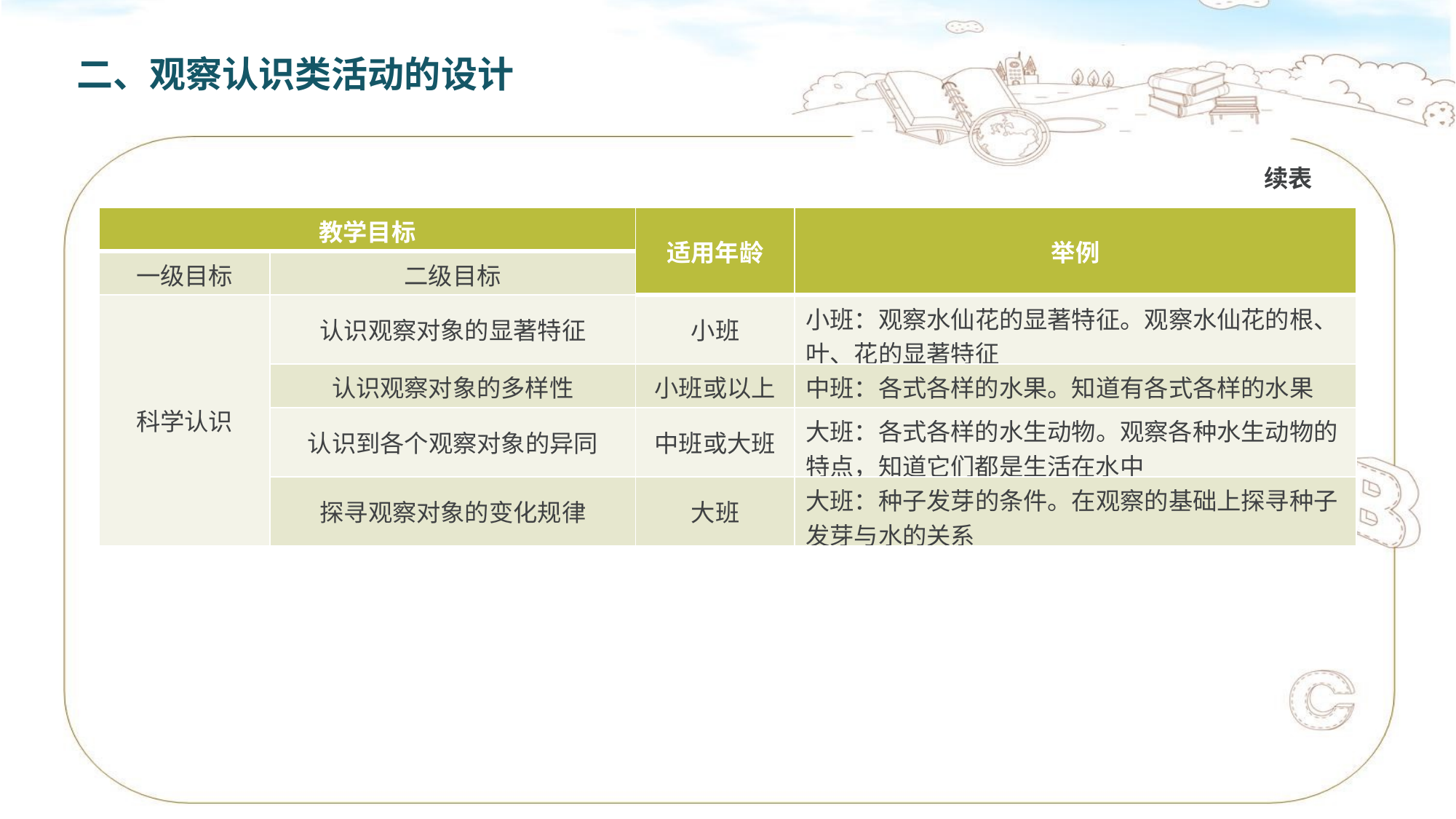

二、观察认识类活动的设计
续表
| 教学目标 |  | 适用年龄 | 举例 |
| --- | --- | --- | --- |
| 一级目标 | 二级目标 |  |  |
| 科学认识 | 认识观察对象的显著特征 | 小班 | 小班：观察水仙花的显著特征。观察水仙花的根、叶、花的显著特征 |
|  | 认识观察对象的多样性 | 小班或以上 | 中班：各式各样的水果。知道有各式各样的水果 |
|  | 认识到各个观察对象的异同 | 中班或大班 | 大班：各式各样的水生动物。观察各种水生动物的特点，知道它们都是生活在水中 |
|  | 探寻观察对象的变化规律 | 大班 | 大班：种子发芽的条件。在观察的基础上探寻种子发芽与水的关系 |